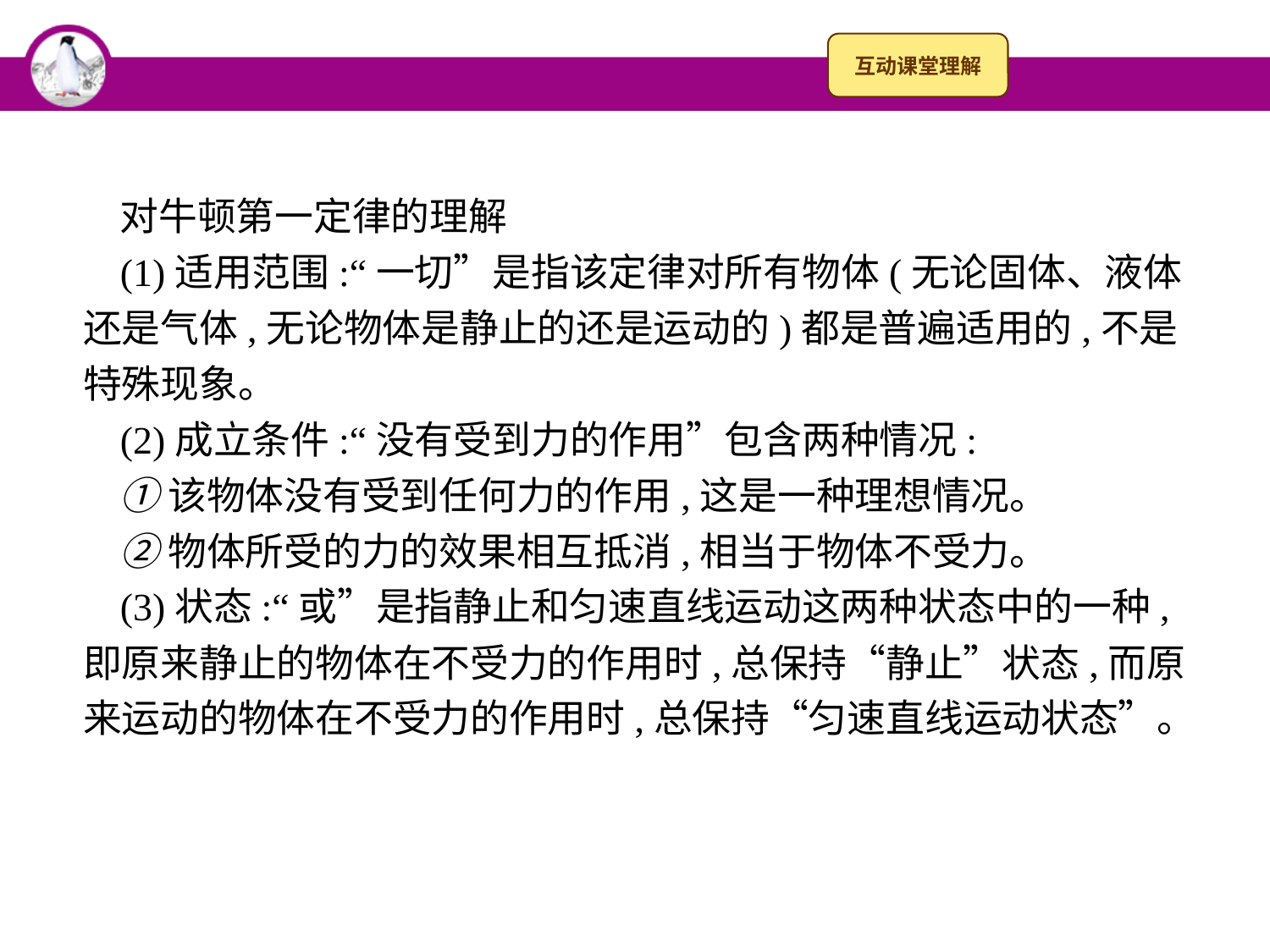

对牛顿第一定律的理解
(1)适用范围:“一切”是指该定律对所有物体(无论固体、液体还是气体,无论物体是静止的还是运动的)都是普遍适用的,不是特殊现象。
(2)成立条件:“没有受到力的作用”包含两种情况:
①该物体没有受到任何力的作用,这是一种理想情况。
②物体所受的力的效果相互抵消,相当于物体不受力。
(3)状态:“或”是指静止和匀速直线运动这两种状态中的一种,即原来静止的物体在不受力的作用时,总保持“静止”状态,而原来运动的物体在不受力的作用时,总保持“匀速直线运动状态”。